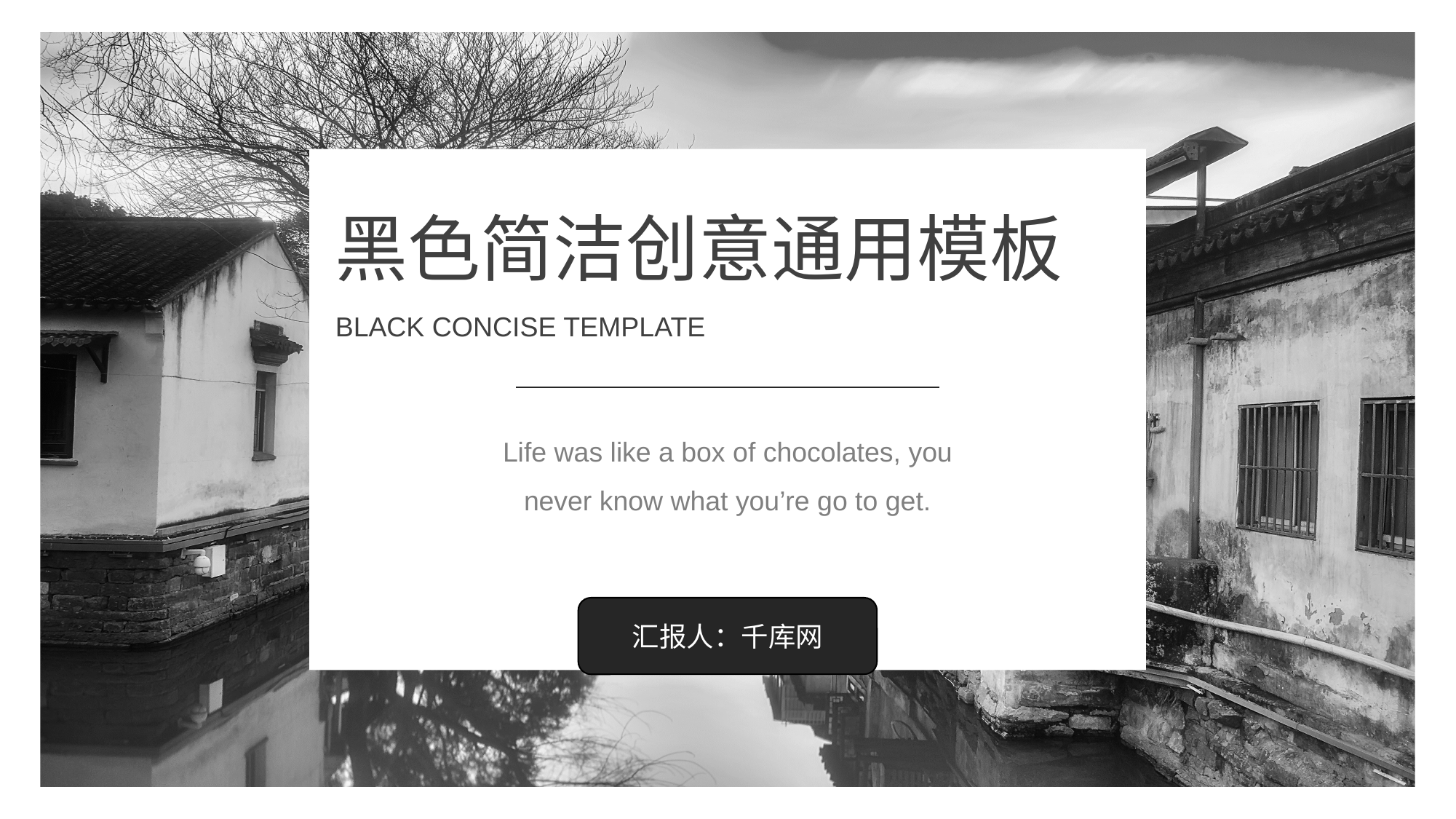

黑色简洁创意通用模板
BLACK CONCISE TEMPLATE
Life was like a box of chocolates, you never know what you’re go to get.
汇报人：千库网